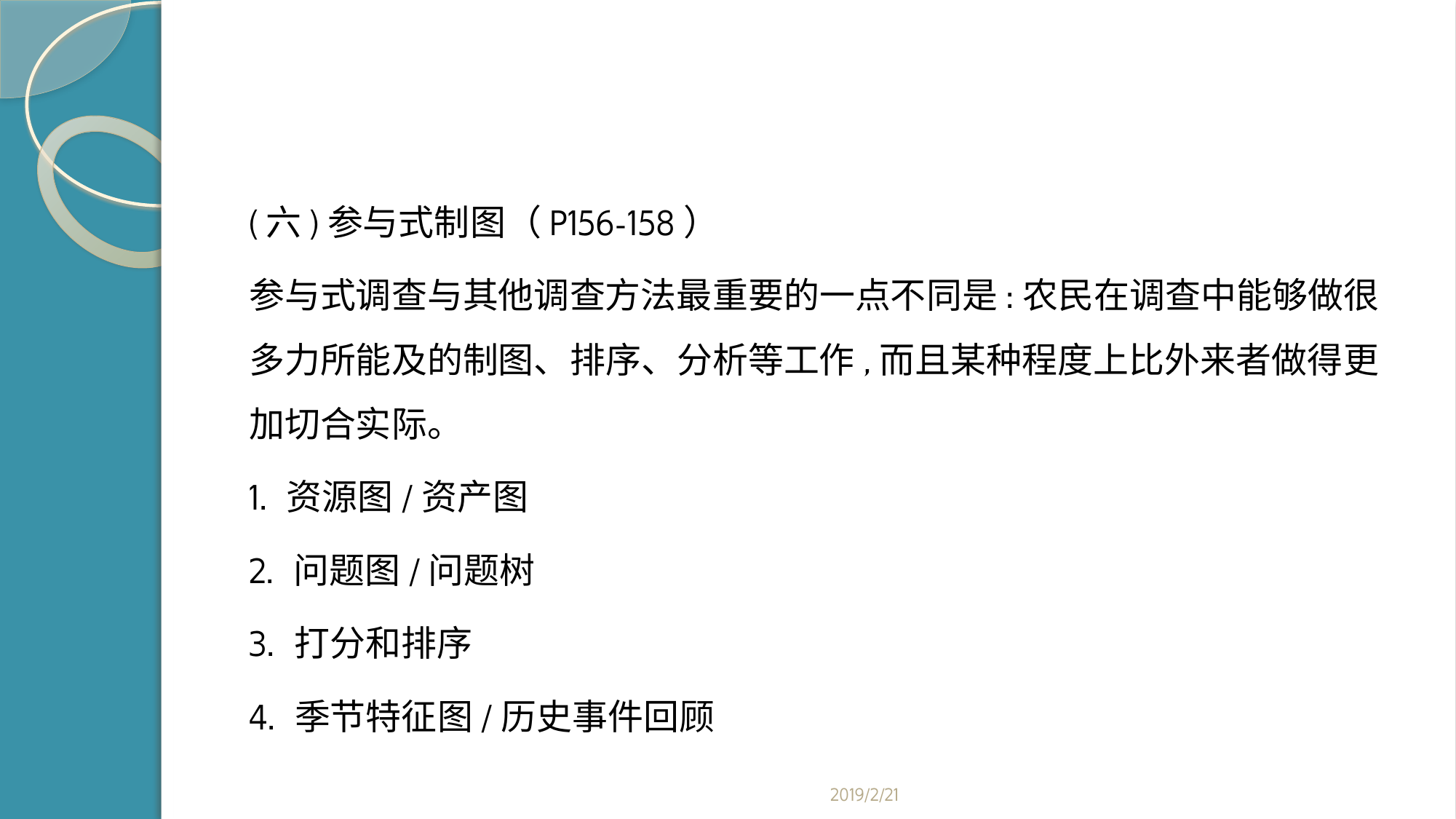

#
(六)参与式制图（P156-158）
参与式调查与其他调查方法最重要的一点不同是:农民在调查中能够做很多力所能及的制图、排序、分析等工作,而且某种程度上比外来者做得更加切合实际。
1. 资源图/资产图
2. 问题图/问题树
3. 打分和排序
4. 季节特征图/历史事件回顾

2019/2/21